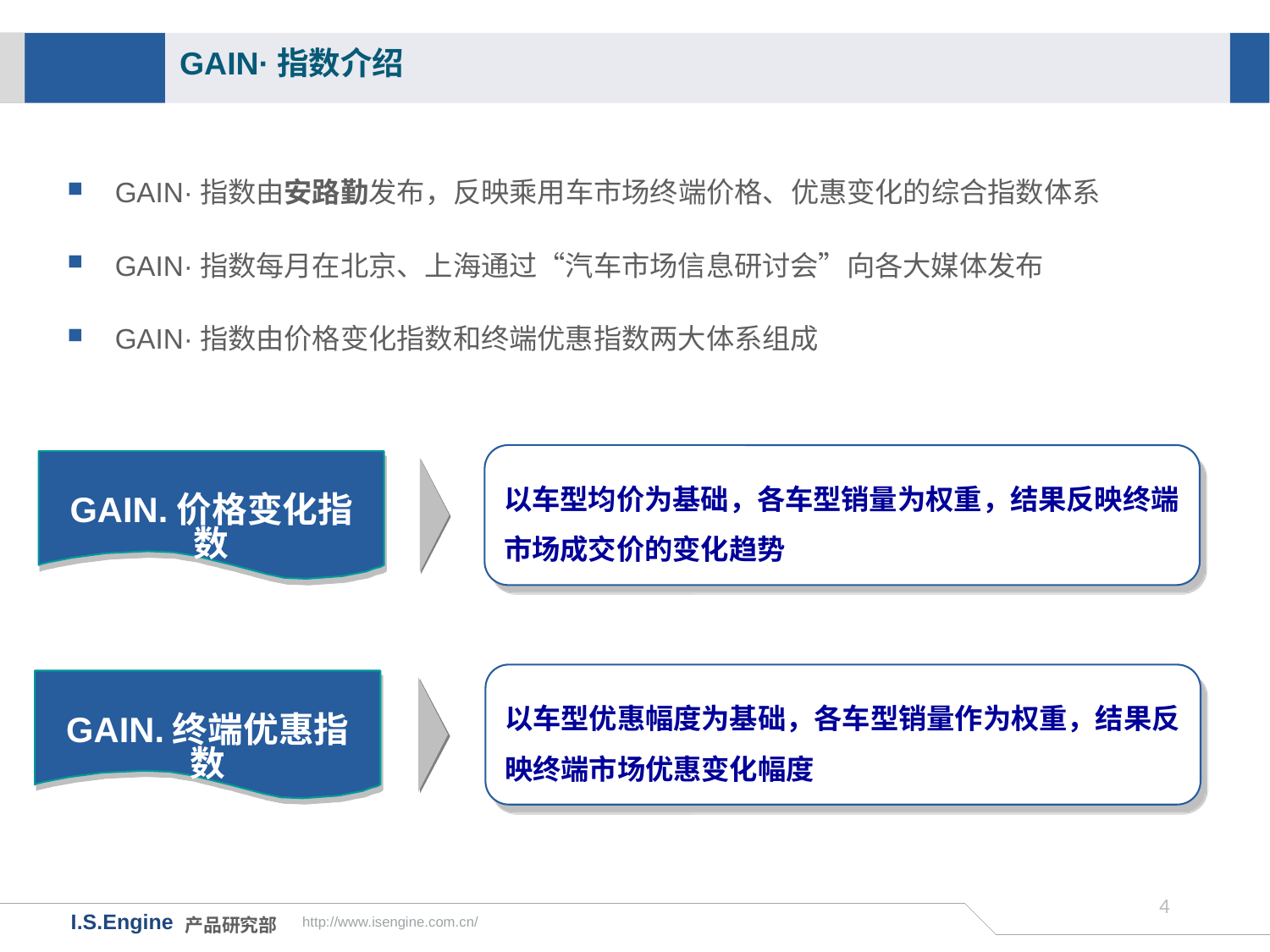

GAIN·指数介绍
GAIN·指数由安路勤发布，反映乘用车市场终端价格、优惠变化的综合指数体系
GAIN·指数每月在北京、上海通过“汽车市场信息研讨会”向各大媒体发布
GAIN·指数由价格变化指数和终端优惠指数两大体系组成
以车型均价为基础，各车型销量为权重，结果反映终端市场成交价的变化趋势

GAIN.价格变化指数

以车型优惠幅度为基础，各车型销量作为权重，结果反映终端市场优惠变化幅度

GAIN.终端优惠指数

4